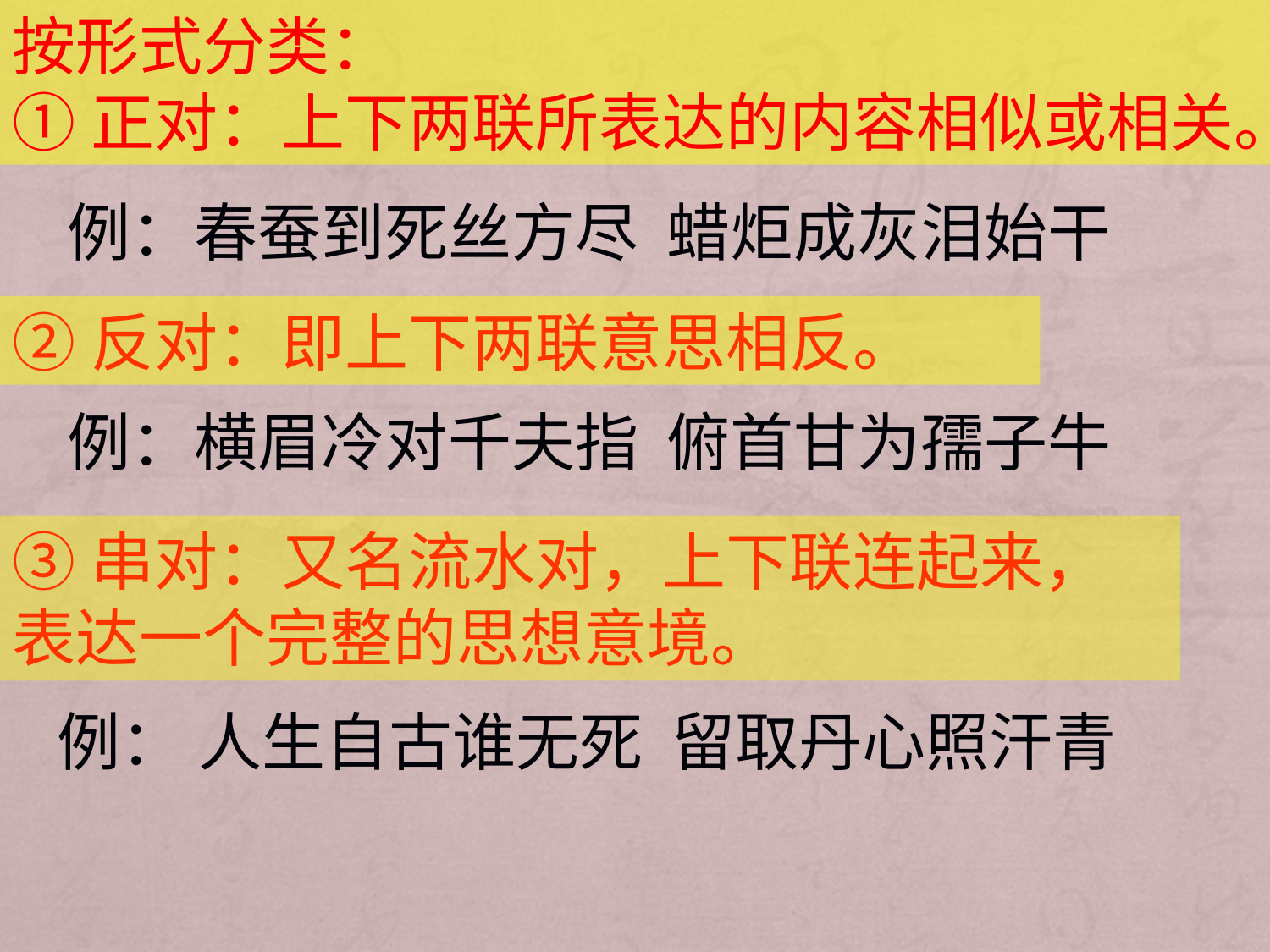

按形式分类：
①正对：上下两联所表达的内容相似或相关。
例：春蚕到死丝方尽  蜡炬成灰泪始干
②反对：即上下两联意思相反。
例：横眉冷对千夫指  俯首甘为孺子牛
③串对：又名流水对，上下联连起来，表达一个完整的思想意境。
例： 人生自古谁无死  留取丹心照汗青